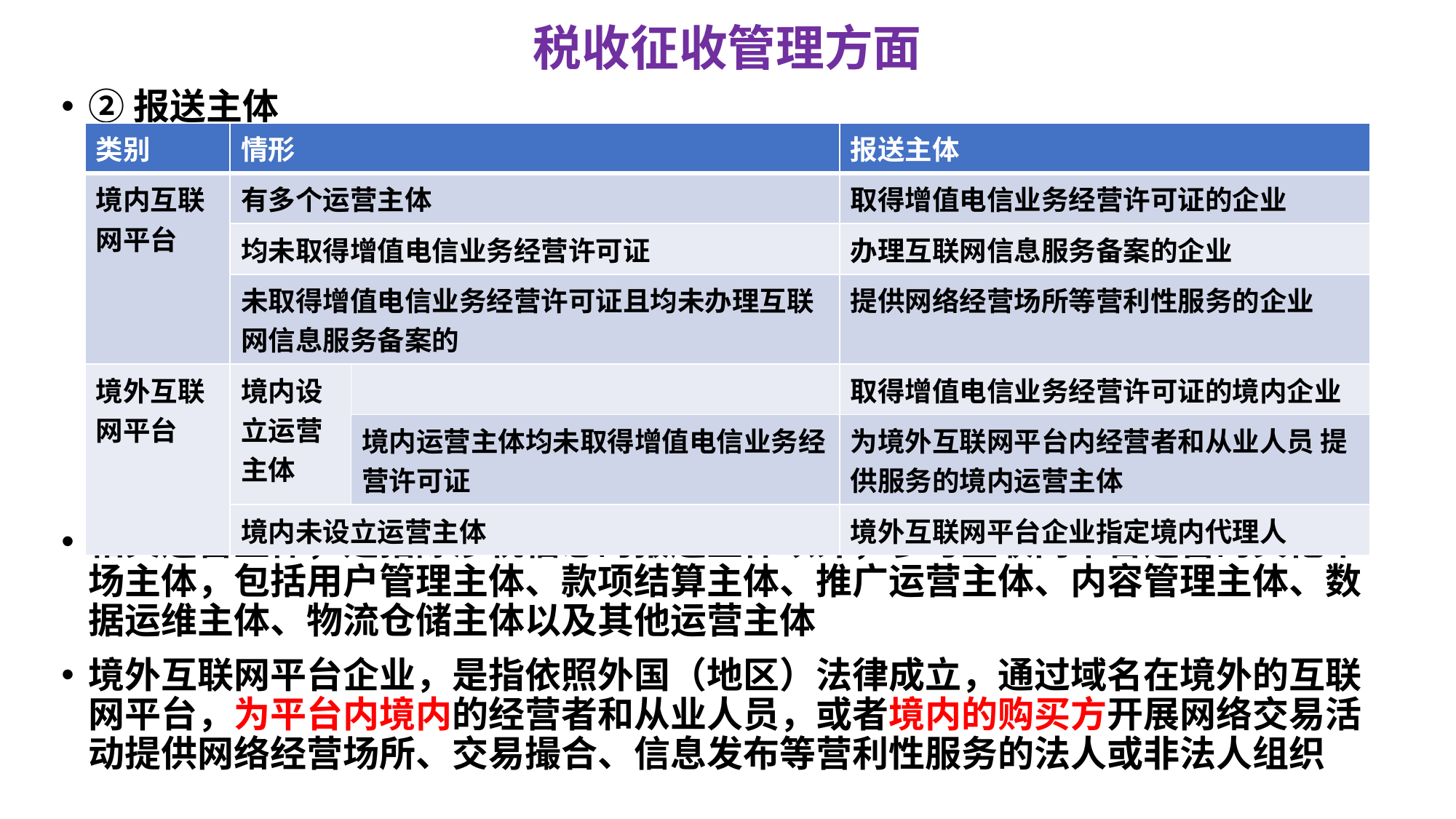

# 税收征收管理方面
②报送主体

相关运营主体，是指除涉税信息的报送主体以外，参与互联网平台运营的其他市场主体，包括用户管理主体、款项结算主体、推广运营主体、内容管理主体、数据运维主体、物流仓储主体以及其他运营主体
境外互联网平台企业，是指依照外国（地区）法律成立，通过域名在境外的互联网平台，为平台内境内的经营者和从业人员，或者境内的购买方开展网络交易活动提供网络经营场所、交易撮合、信息发布等营利性服务的法人或非法人组织

| 类别 | 情形 |  | 报送主体 |
| --- | --- | --- | --- |
| 境内互联网平台 | 有多个运营主体 |  | 取得增值电信业务经营许可证的企业 |
|  | 均未取得增值电信业务经营许可证 |  | 办理互联网信息服务备案的企业 |
|  | 未取得增值电信业务经营许可证且均未办理互联网信息服务备案的 |  | 提供网络经营场所等营利性服务的企业 |
| 境外互联网平台 | 境内设立运营主体 |  | 取得增值电信业务经营许可证的境内企业 |
|  |  | 境内运营主体均未取得增值电信业务经营许可证 | 为境外互联网平台内经营者和从业人员 提供服务的境内运营主体 |
|  | 境内未设立运营主体 |  | 境外互联网平台企业指定境内代理人 |